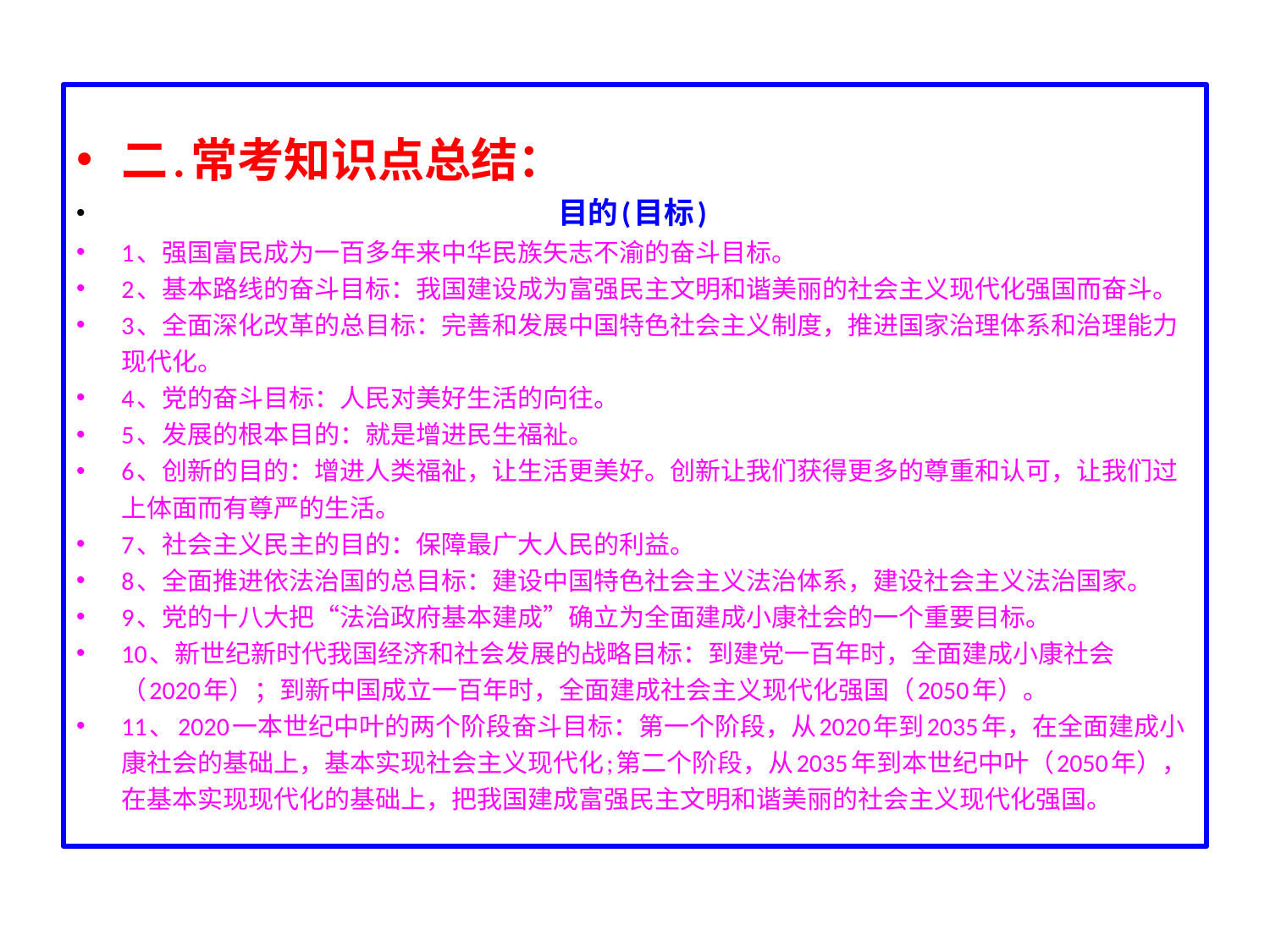

二.常考知识点总结：
                                                                            目的(目标)
1、强国富民成为一百多年来中华民族矢志不渝的奋斗目标。
2、基本路线的奋斗目标：我国建设成为富强民主文明和谐美丽的社会主义现代化强国而奋斗。
3、全面深化改革的总目标：完善和发展中国特色社会主义制度，推进国家治理体系和治理能力现代化。
4、党的奋斗目标：人民对美好生活的向往。
5、发展的根本目的：就是增进民生福祉。
6、创新的目的：增进人类福祉，让生活更美好。创新让我们获得更多的尊重和认可，让我们过上体面而有尊严的生活。
7、社会主义民主的目的：保障最广大人民的利益。
8、全面推进依法治国的总目标：建设中国特色社会主义法治体系，建设社会主义法治国家。
9、党的十八大把“法治政府基本建成”确立为全面建成小康社会的一个重要目标。
10、新世纪新时代我国经济和社会发展的战略目标：到建党一百年时，全面建成小康社会（2020年）；到新中国成立一百年时，全面建成社会主义现代化强国（2050年）。
11、2020一本世纪中叶的两个阶段奋斗目标：第一个阶段，从2020年到2035年，在全面建成小康社会的基础上，基本实现社会主义现代化;第二个阶段，从2035年到本世纪中叶（2050年），在基本实现现代化的基础上，把我国建成富强民主文明和谐美丽的社会主义现代化强国。